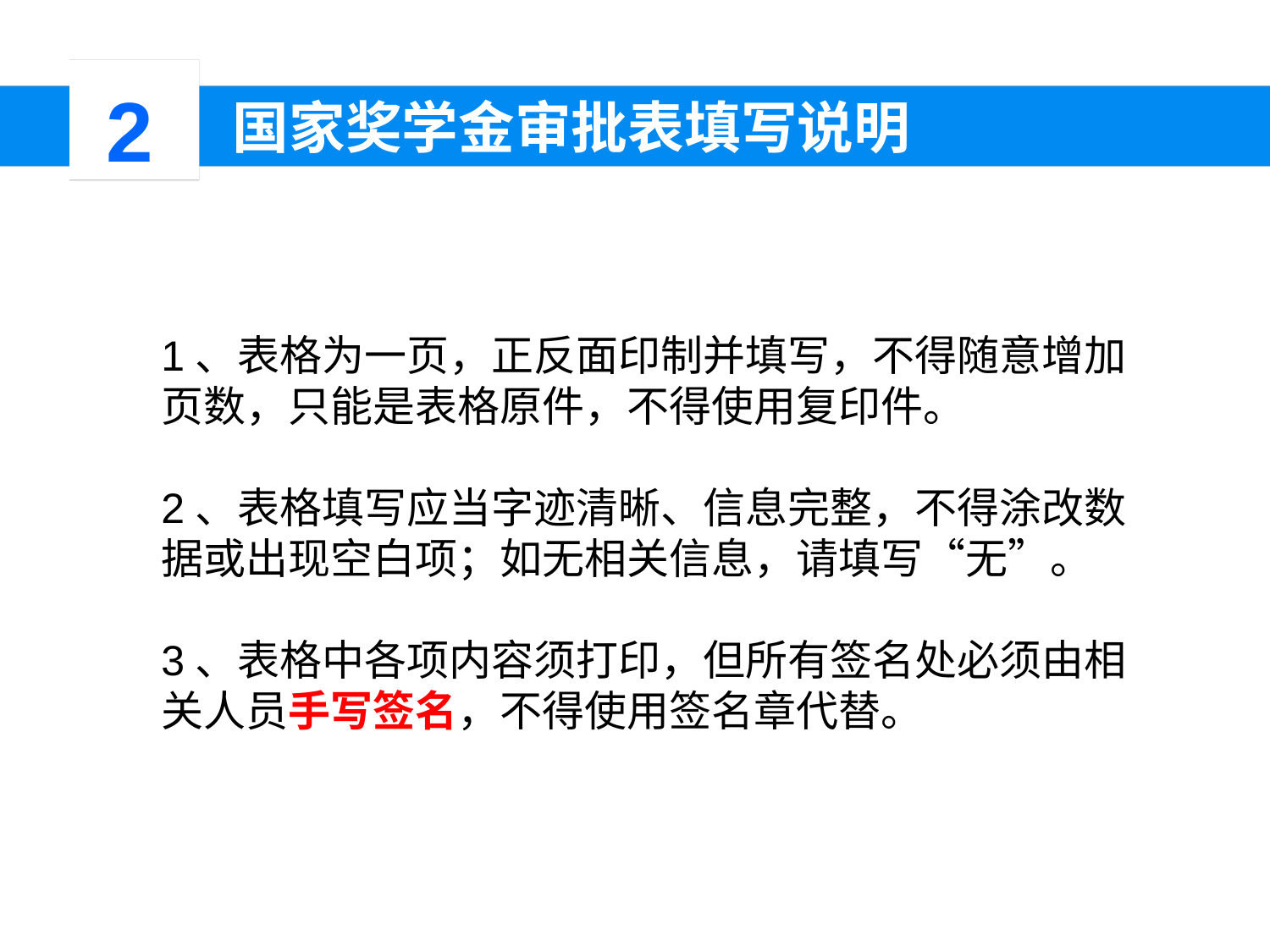

2
                国家奖学金审批表填写说明

1、表格为一页，正反面印制并填写，不得随意增加页数，只能是表格原件，不得使用复印件。

2、表格填写应当字迹清晰、信息完整，不得涂改数据或出现空白项；如无相关信息，请填写“无”。

3、表格中各项内容须打印，但所有签名处必须由相关人员手写签名，不得使用签名章代替。